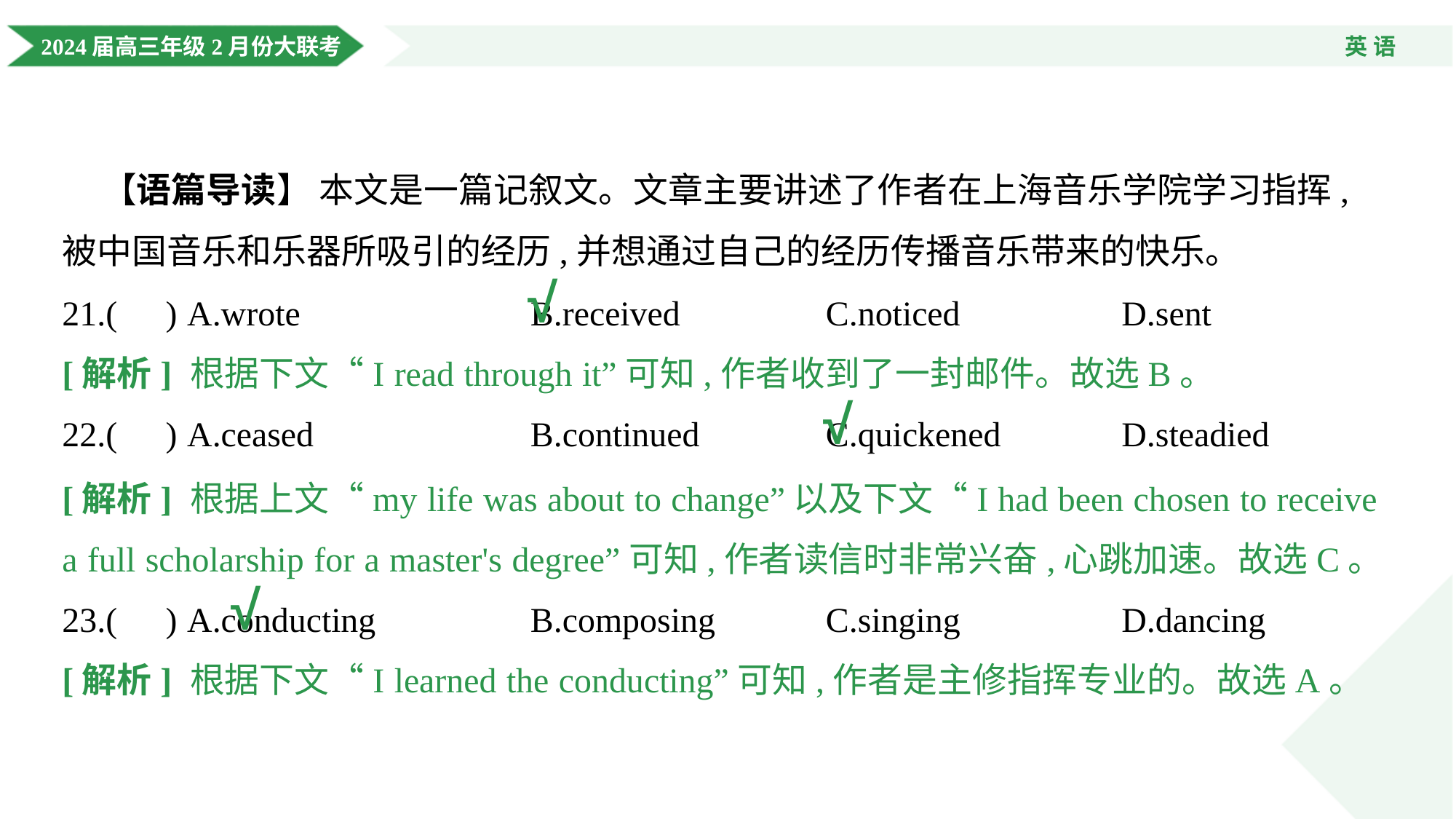

【语篇导读】 本文是一篇记叙文。文章主要讲述了作者在上海音乐学院学习指挥,
被中国音乐和乐器所吸引的经历,并想通过自己的经历传播音乐带来的快乐。
√
21.(     ) A.wrote	B.received	C.noticed	D.sent
[解析] 根据下文“I read through it”可知,作者收到了一封邮件。故选B。
√
22.(     ) A.ceased	B.continued	C.quickened	D.steadied
[解析] 根据上文“my life was about to change”以及下文“I had been chosen to receive
a full scholarship for a master's degree”可知,作者读信时非常兴奋,心跳加速。故选C。
√
23.(     ) A.conducting	B.composing	C.singing	D.dancing
[解析] 根据下文“I learned the conducting”可知,作者是主修指挥专业的。故选A。